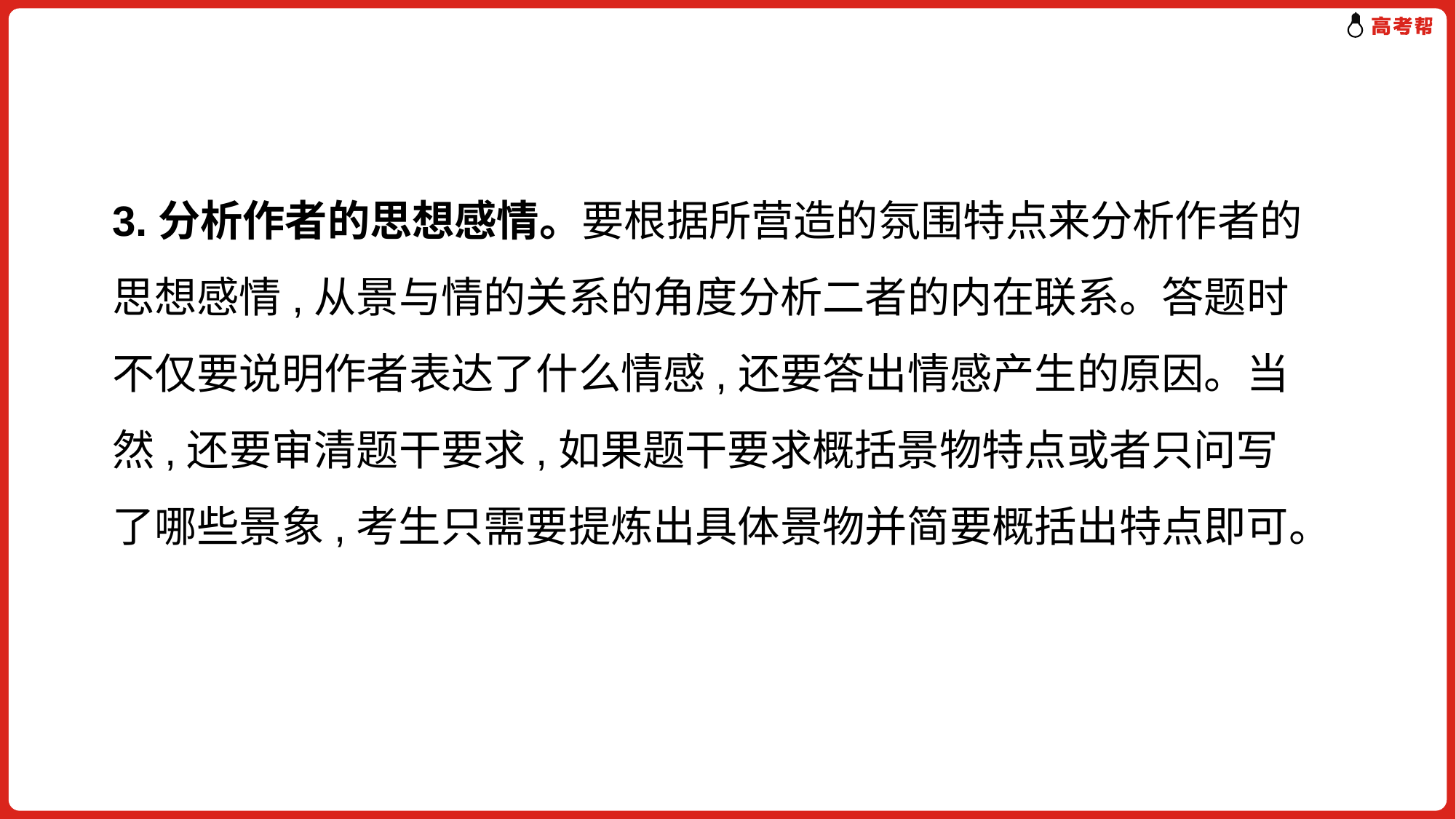

3.分析作者的思想感情。要根据所营造的氛围特点来分析作者的思想感情,从景与情的关系的角度分析二者的内在联系。答题时不仅要说明作者表达了什么情感,还要答出情感产生的原因。当然,还要审清题干要求,如果题干要求概括景物特点或者只问写了哪些景象,考生只需要提炼出具体景物并简要概括出特点即可。